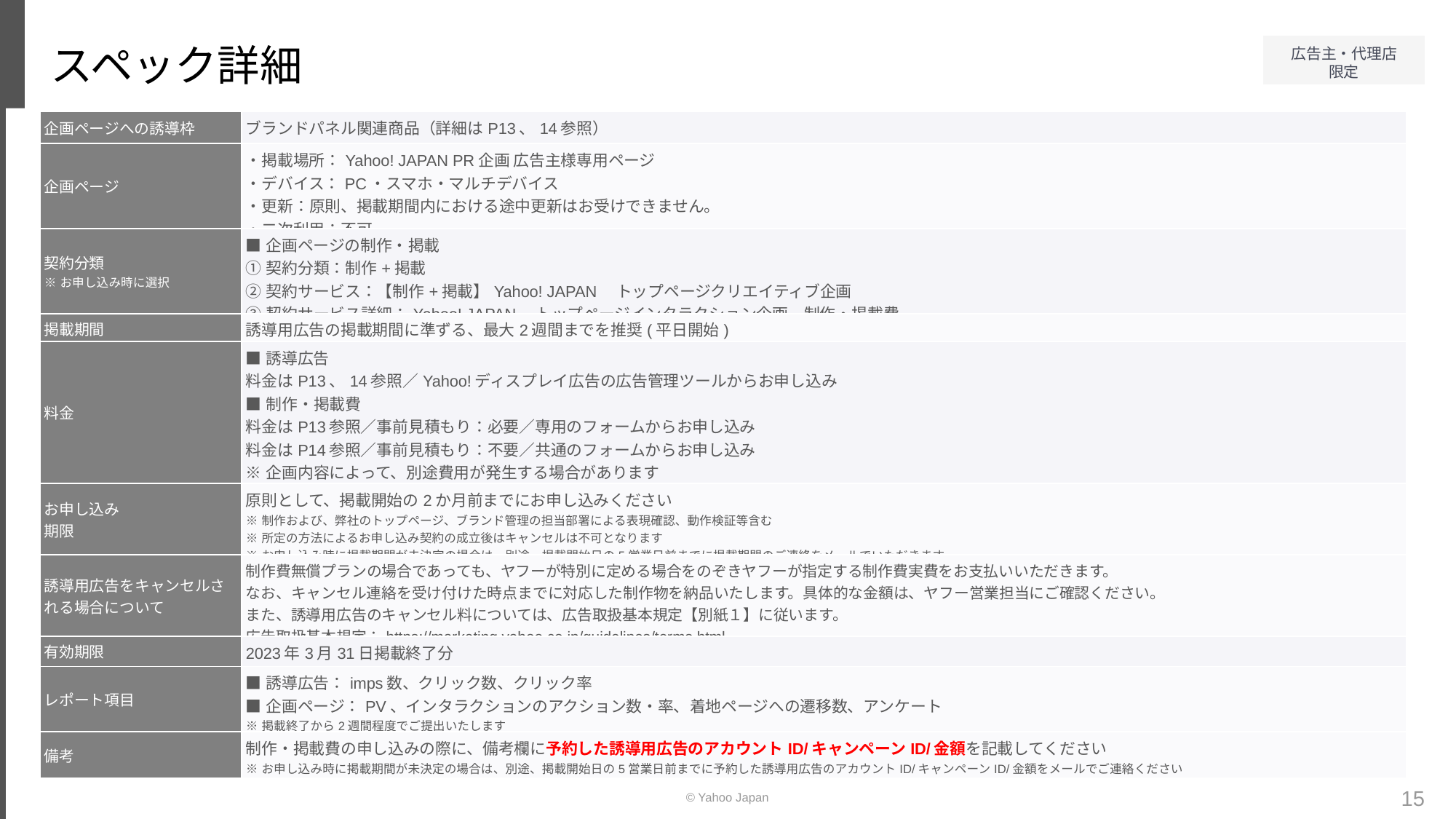

スペック詳細
| 企画ページへの誘導枠 | ブランドパネル関連商品（詳細はP13、14参照） |
| --- | --- |
| 企画ページ | ・掲載場所：Yahoo! JAPAN PR企画 広告主様専用ページ ・デバイス：PC・スマホ・マルチデバイス ・更新：原則、掲載期間内における途中更新はお受けできません。 ・二次利用：不可 |
| 契約分類 ※お申し込み時に選択 | ■企画ページの制作・掲載 ①契約分類：制作+掲載 ②契約サービス：【制作+掲載】Yahoo! JAPAN　トップページクリエイティブ企画 ③契約サービス詳細：Yahoo! JAPAN　トップページインタラクション企画　制作・掲載費 |
| 掲載期間 | 誘導用広告の掲載期間に準ずる、最大2週間までを推奨(平日開始) |
| 料金 | ■誘導広告 料金はP13、14参照／Yahoo!ディスプレイ広告の広告管理ツールからお申し込み ■制作・掲載費 料金はP13参照／事前見積もり：必要／専用のフォームからお申し込み 料金はP14参照／事前見積もり：不要／共通のフォームからお申し込み ※企画内容によって、別途費用が発生する場合があります ※制作費無償プランの場合も、関連約款に同意いただく必要があるため0円でお申し込みいただきます |
| お申し込み 期限 | 原則として、掲載開始の2か月前までにお申し込みください ※制作および、弊社のトップページ、ブランド管理の担当部署による表現確認、動作検証等含む ※所定の方法によるお申し込み契約の成立後はキャンセルは不可となります ※お申し込み時に掲載期間が未決定の場合は、別途、掲載開始日の5営業日前までに掲載期間のご連絡をメールでいただきます |
| 誘導用広告をキャンセルされる場合について | 制作費無償プランの場合であっても、ヤフーが特別に定める場合をのぞきヤフーが指定する制作費実費をお支払いいただきます。 なお、キャンセル連絡を受け付けた時点までに対応した制作物を納品いたします。具体的な金額は、ヤフー営業担当にご確認ください。 また、誘導用広告のキャンセル料については、広告取扱基本規定【別紙１】に従います。 広告取扱基本規定：https://marketing.yahoo.co.jp/guidelines/terms.html |
| 有効期限 | 2023年3月31日掲載終了分 |
| レポート項目 | ■誘導広告：imps数、クリック数、クリック率 ■企画ページ：PV、インタラクションのアクション数・率、着地ページへの遷移数、アンケート ※掲載終了から2週間程度でご提出いたします |
| 備考 | 制作・掲載費の申し込みの際に、備考欄に予約した誘導用広告のアカウントID/キャンペーンID/金額を記載してください ※お申し込み時に掲載期間が未決定の場合は、別途、掲載開始日の5営業日前までに予約した誘導用広告のアカウントID/キャンペーンID/金額をメールでご連絡ください |
★
15